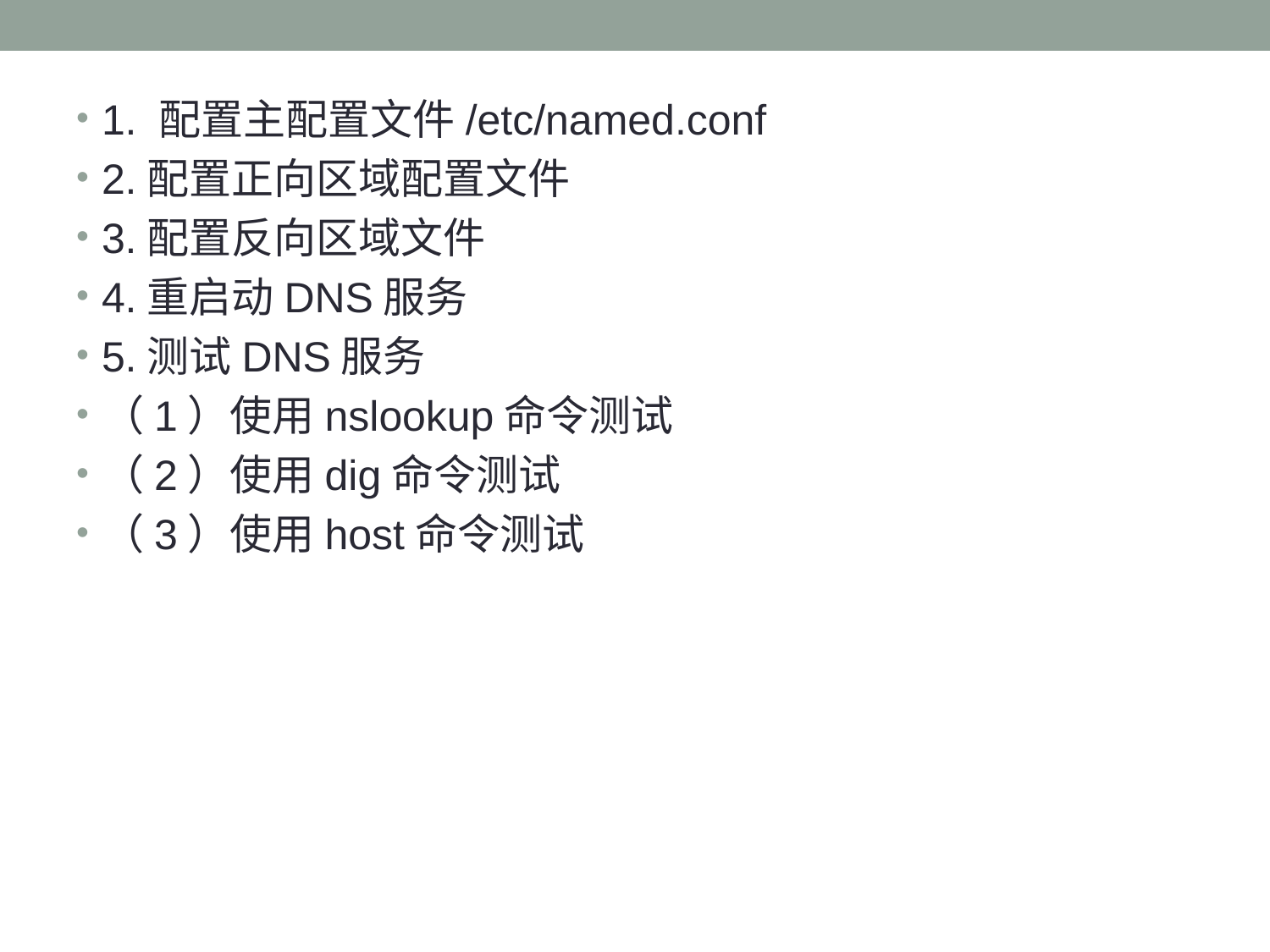

#
1. 配置主配置文件/etc/named.conf
2.配置正向区域配置文件
3.配置反向区域文件
4.重启动DNS服务
5.测试DNS服务
（1）使用nslookup命令测试
（2）使用dig命令测试
（3）使用host命令测试